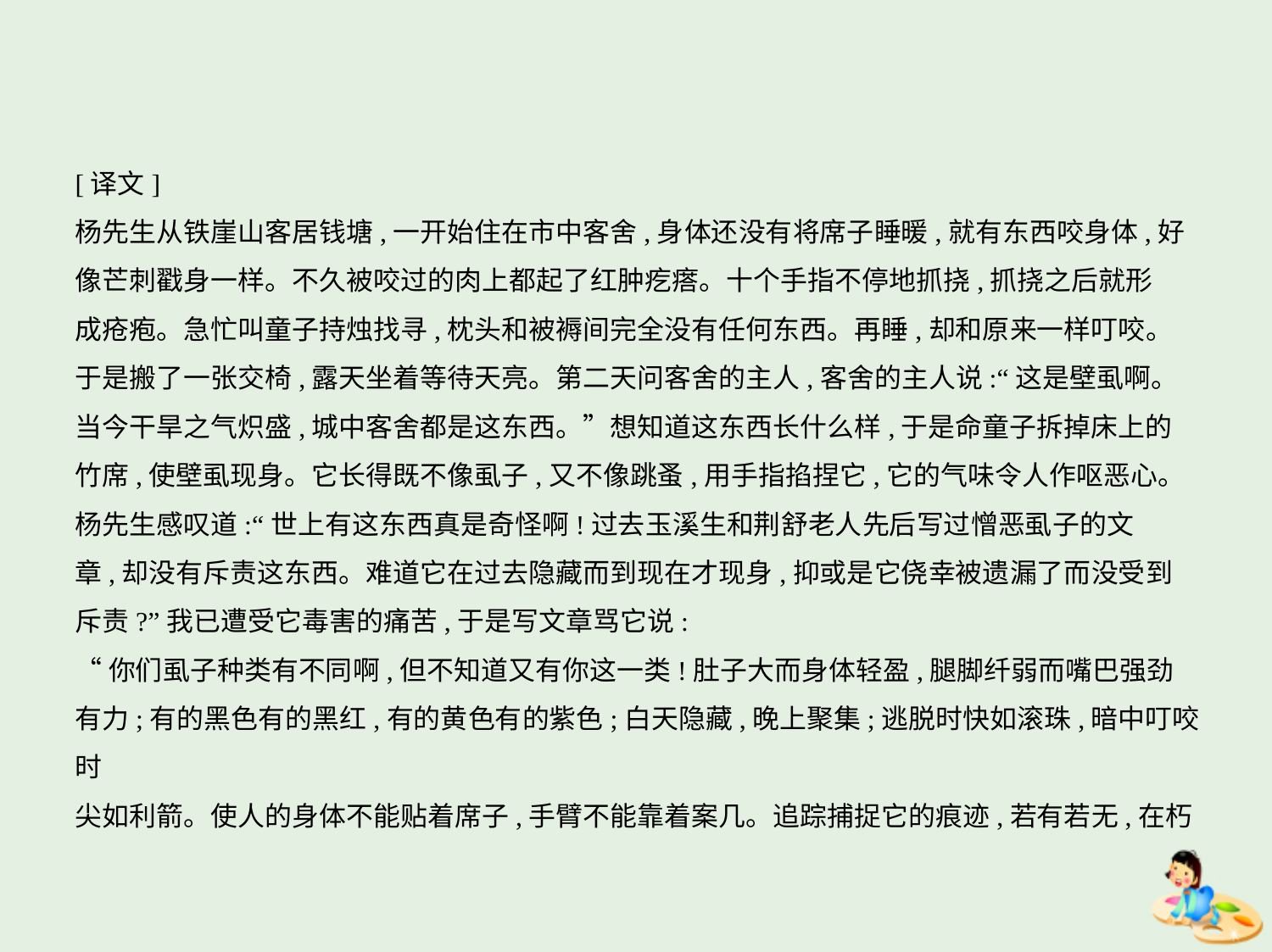

[译文]
杨先生从铁崖山客居钱塘,一开始住在市中客舍,身体还没有将席子睡暖,就有东西咬身体,好
像芒刺戳身一样。不久被咬过的肉上都起了红肿疙瘩。十个手指不停地抓挠,抓挠之后就形
成疮疱。急忙叫童子持烛找寻,枕头和被褥间完全没有任何东西。再睡,却和原来一样叮咬。
于是搬了一张交椅,露天坐着等待天亮。第二天问客舍的主人,客舍的主人说:“这是壁虱啊。
当今干旱之气炽盛,城中客舍都是这东西。”想知道这东西长什么样,于是命童子拆掉床上的
竹席,使壁虱现身。它长得既不像虱子,又不像跳蚤,用手指掐捏它,它的气味令人作呕恶心。
杨先生感叹道:“世上有这东西真是奇怪啊!过去玉溪生和荆舒老人先后写过憎恶虱子的文
章,却没有斥责这东西。难道它在过去隐藏而到现在才现身,抑或是它侥幸被遗漏了而没受到
斥责?”我已遭受它毒害的痛苦,于是写文章骂它说:
“你们虱子种类有不同啊,但不知道又有你这一类!肚子大而身体轻盈,腿脚纤弱而嘴巴强劲
有力;有的黑色有的黑红,有的黄色有的紫色;白天隐藏,晚上聚集;逃脱时快如滚珠,暗中叮咬时
尖如利箭。使人的身体不能贴着席子,手臂不能靠着案几。追踪捕捉它的痕迹,若有若无,在朽